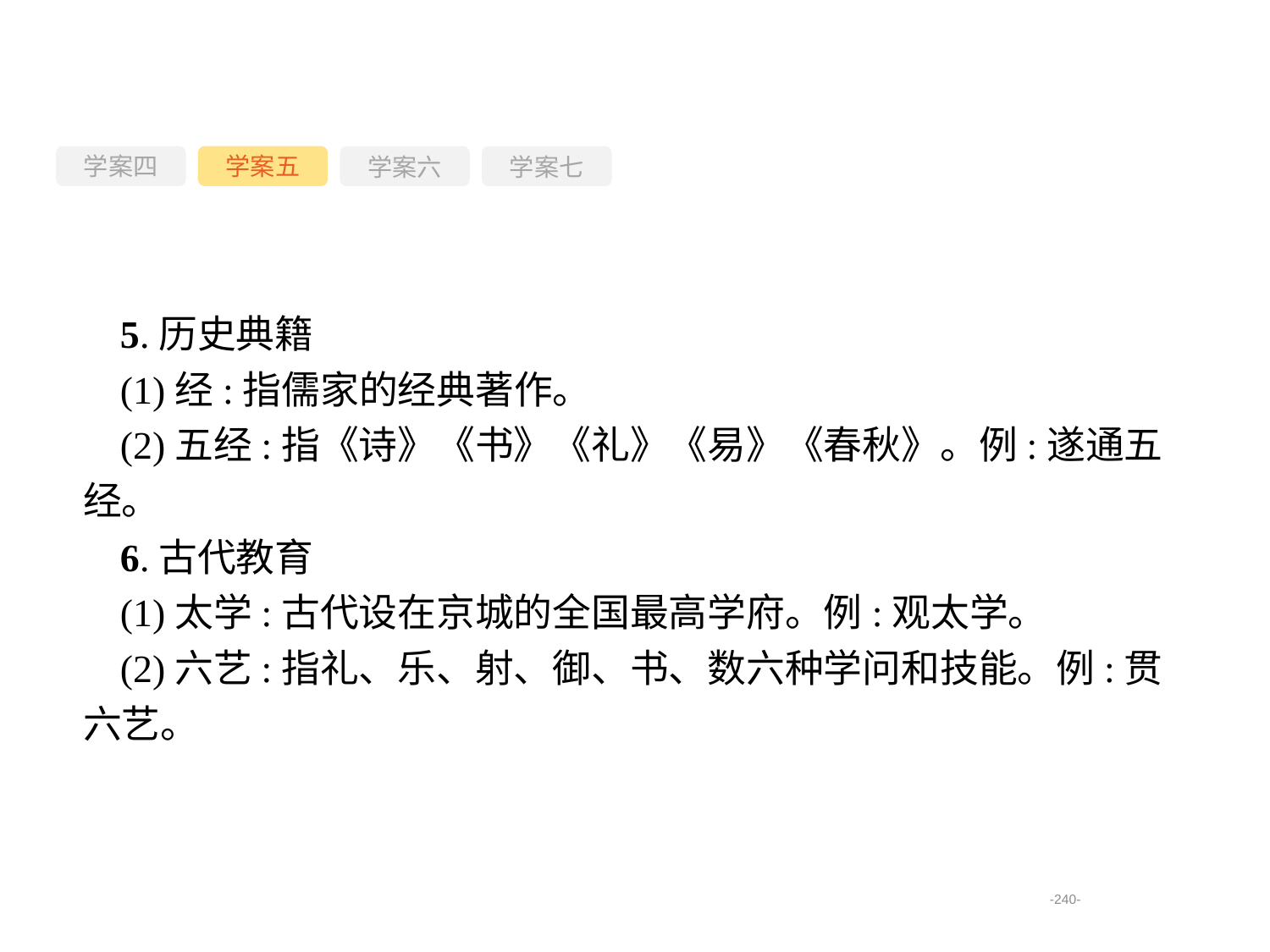

学案四
学案六
学案七
学案五
5.历史典籍
(1)经:指儒家的经典著作。
(2)五经:指《诗》《书》《礼》《易》《春秋》。例:遂通五经。
6.古代教育
(1)太学:古代设在京城的全国最高学府。例:观太学。
(2)六艺:指礼、乐、射、御、书、数六种学问和技能。例:贯六艺。
-240-